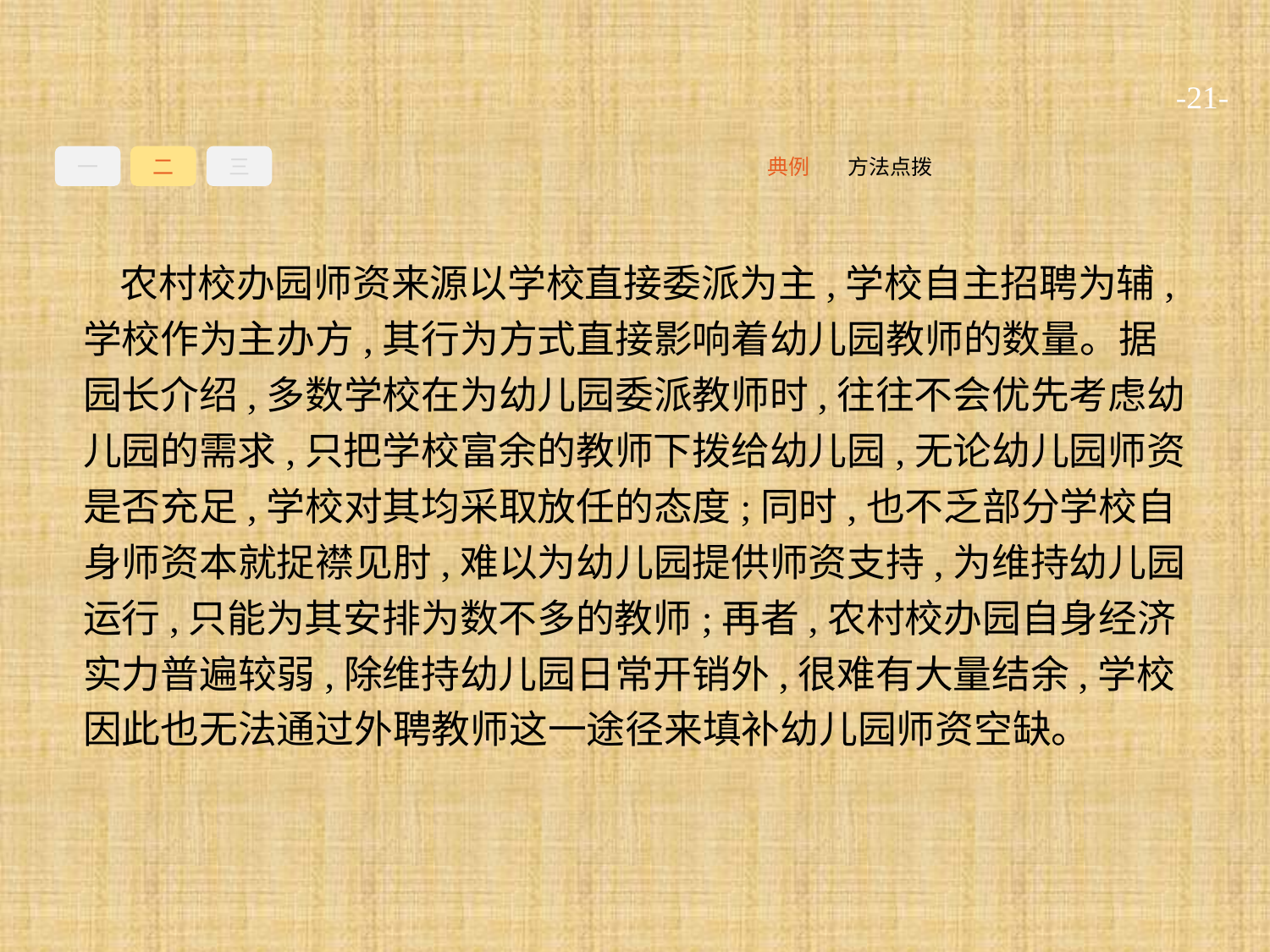

-21-
一
二
三
方法点拨
典例
农村校办园师资来源以学校直接委派为主,学校自主招聘为辅,学校作为主办方,其行为方式直接影响着幼儿园教师的数量。据园长介绍,多数学校在为幼儿园委派教师时,往往不会优先考虑幼儿园的需求,只把学校富余的教师下拨给幼儿园,无论幼儿园师资是否充足,学校对其均采取放任的态度;同时,也不乏部分学校自身师资本就捉襟见肘,难以为幼儿园提供师资支持,为维持幼儿园运行,只能为其安排为数不多的教师;再者,农村校办园自身经济实力普遍较弱,除维持幼儿园日常开销外,很难有大量结余,学校因此也无法通过外聘教师这一途径来填补幼儿园师资空缺。